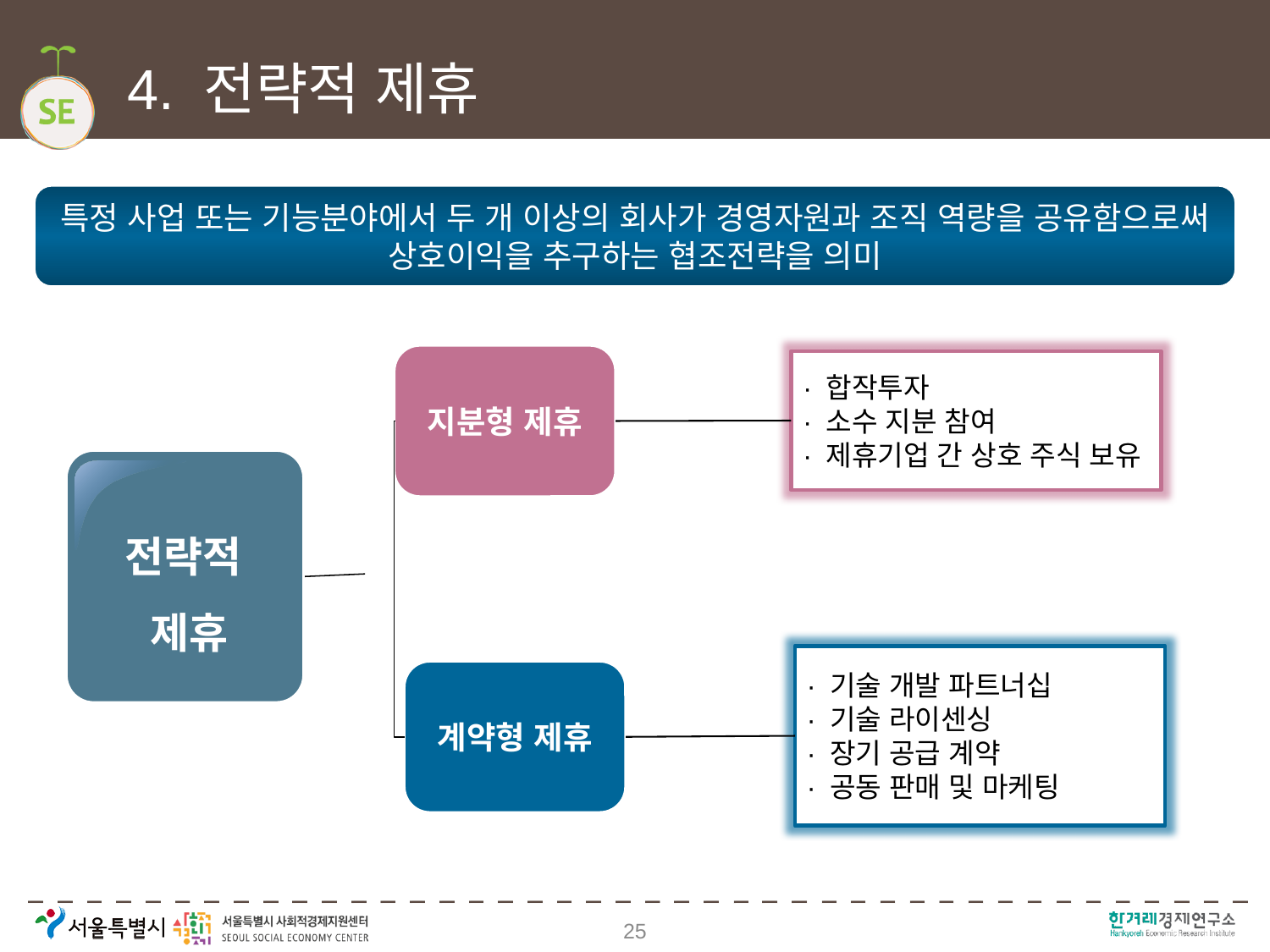

# 4. 전략적 제휴
특정 사업 또는 기능분야에서 두 개 이상의 회사가 경영자원과 조직 역량을 공유함으로써 상호이익을 추구하는 협조전략을 의미
지분형 제휴
∙ 합작투자
∙ 소수 지분 참여
∙ 제휴기업 간 상호 주식 보유

전략적
제휴
∙ 기술 개발 파트너십
∙ 기술 라이센싱
∙ 장기 공급 계약
∙ 공동 판매 및 마케팅
계약형 제휴
25